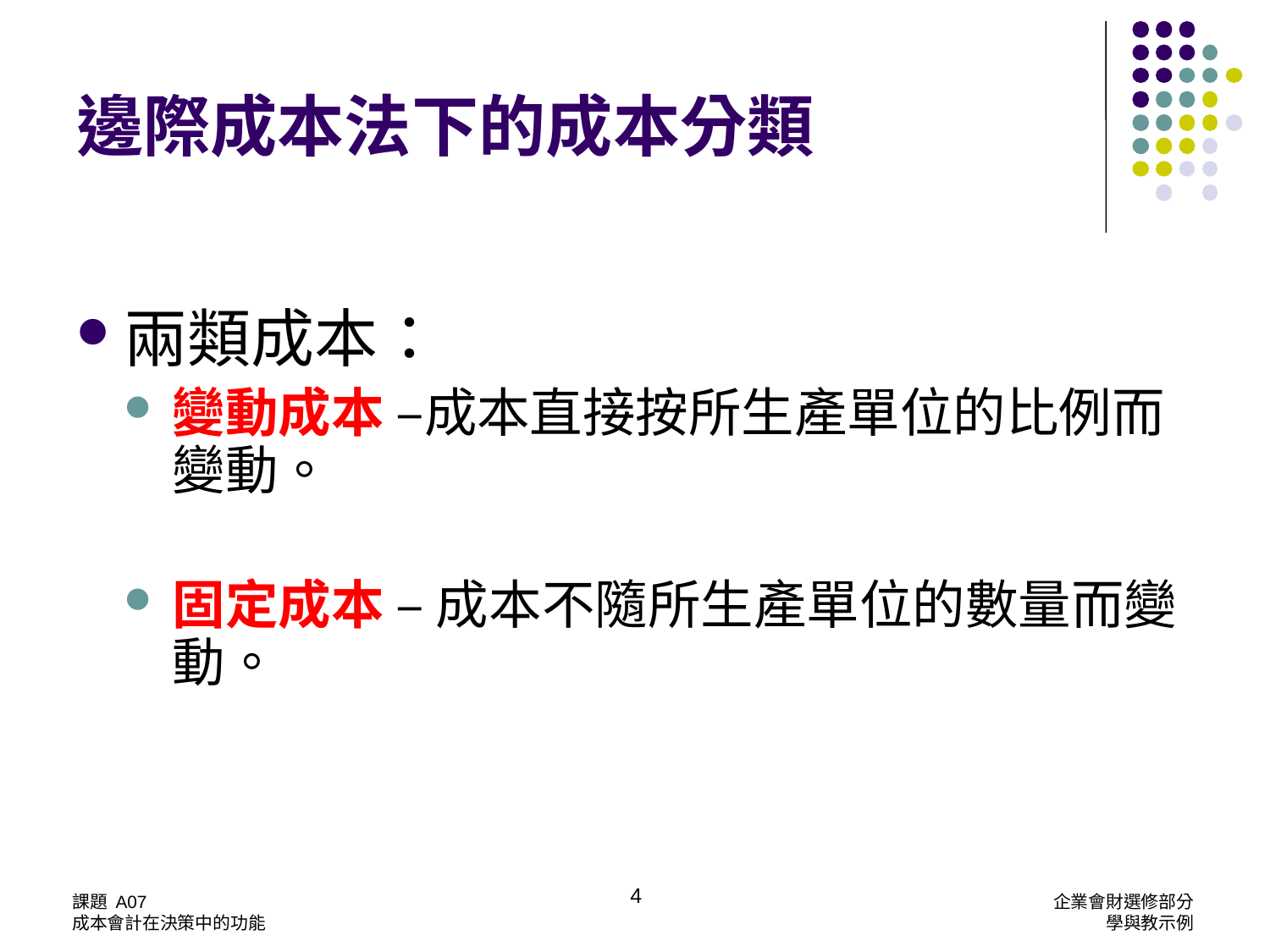

邊際成本法下的成本分類
兩類成本：
變動成本 –成本直接按所生產單位的比例而變動。

固定成本 – 成本不隨所生產單位的數量而變動。

4